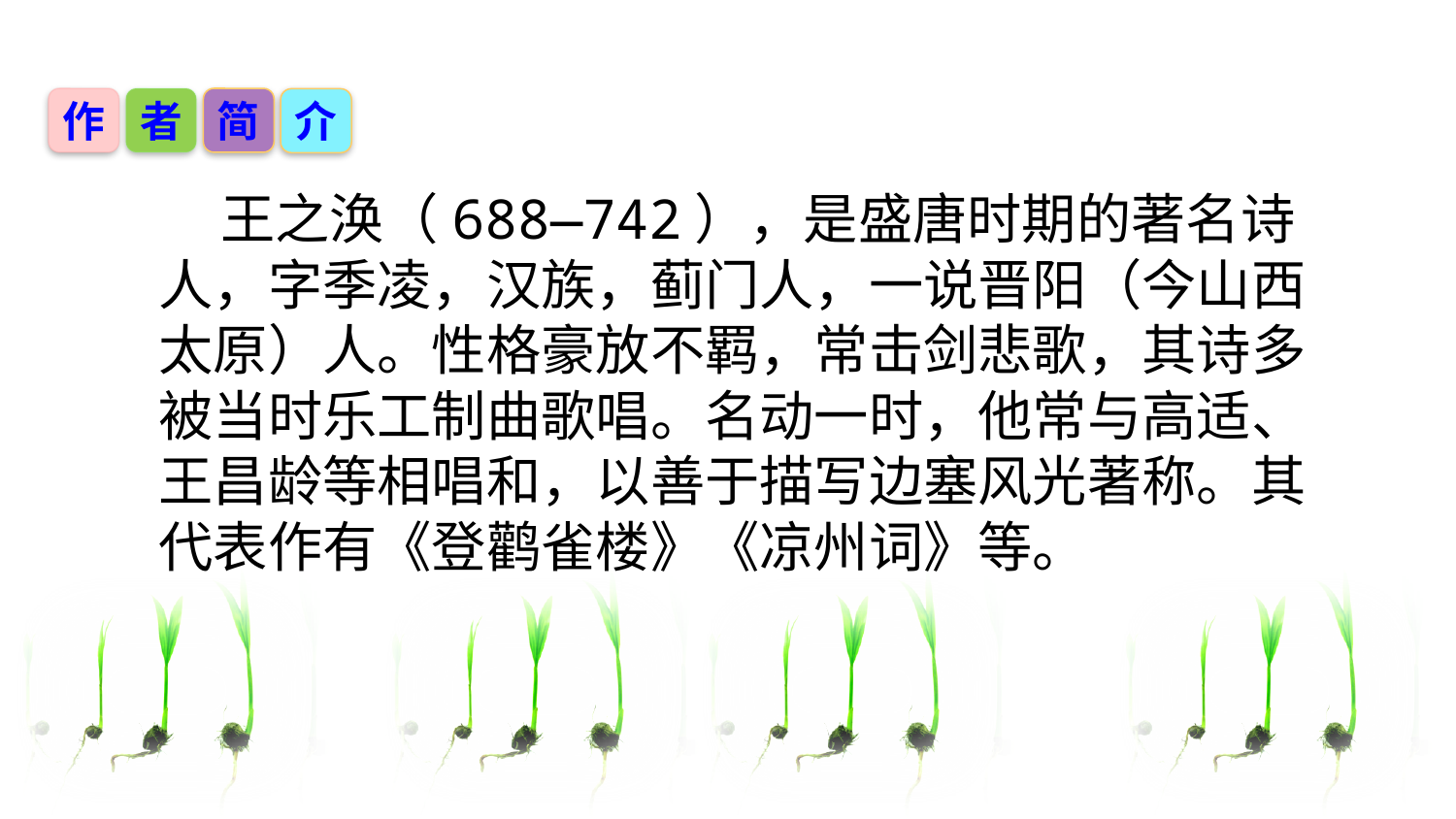

作
者
简
介
    王之涣（688—742），是盛唐时期的著名诗人，字季凌，汉族，蓟门人，一说晋阳（今山西太原）人。性格豪放不羁，常击剑悲歌，其诗多被当时乐工制曲歌唱。名动一时，他常与高适、王昌龄等相唱和，以善于描写边塞风光著称。其代表作有《登鹳雀楼》《凉州词》等。